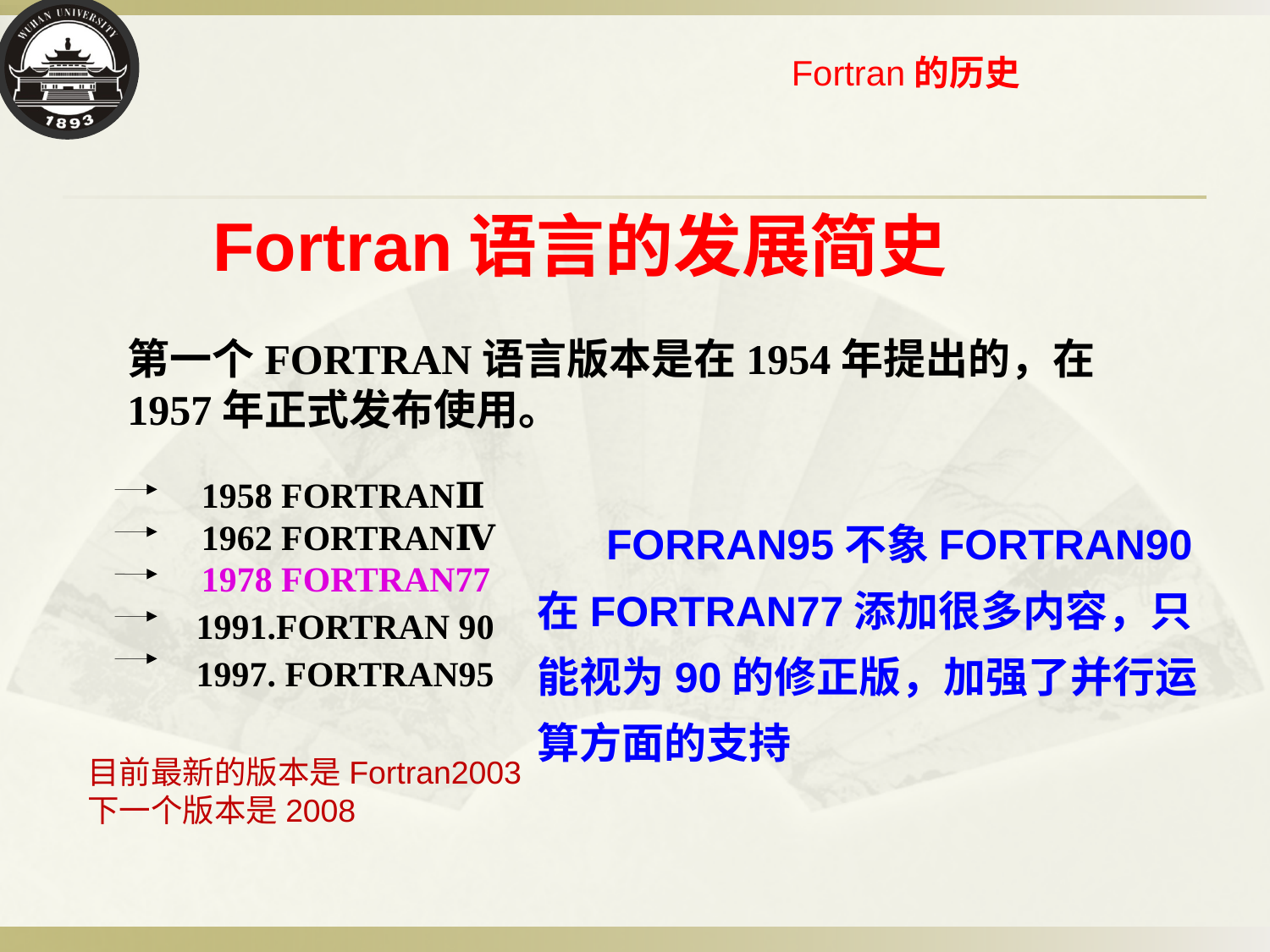

# Fortran的历史
Fortran语言的发展简史
第一个FORTRAN语言版本是在1954年提出的，在1957年正式发布使用。
1958 FORTRANⅡ

1962 FORTRANⅣ

1978 FORTRAN77

1991.FORTRAN 90
1997. FORTRAN95

     FORRAN95不象FORTRAN90在FORTRAN77添加很多内容，只能视为90的修正版，加强了并行运算方面的支持
目前最新的版本是Fortran2003
下一个版本是2008